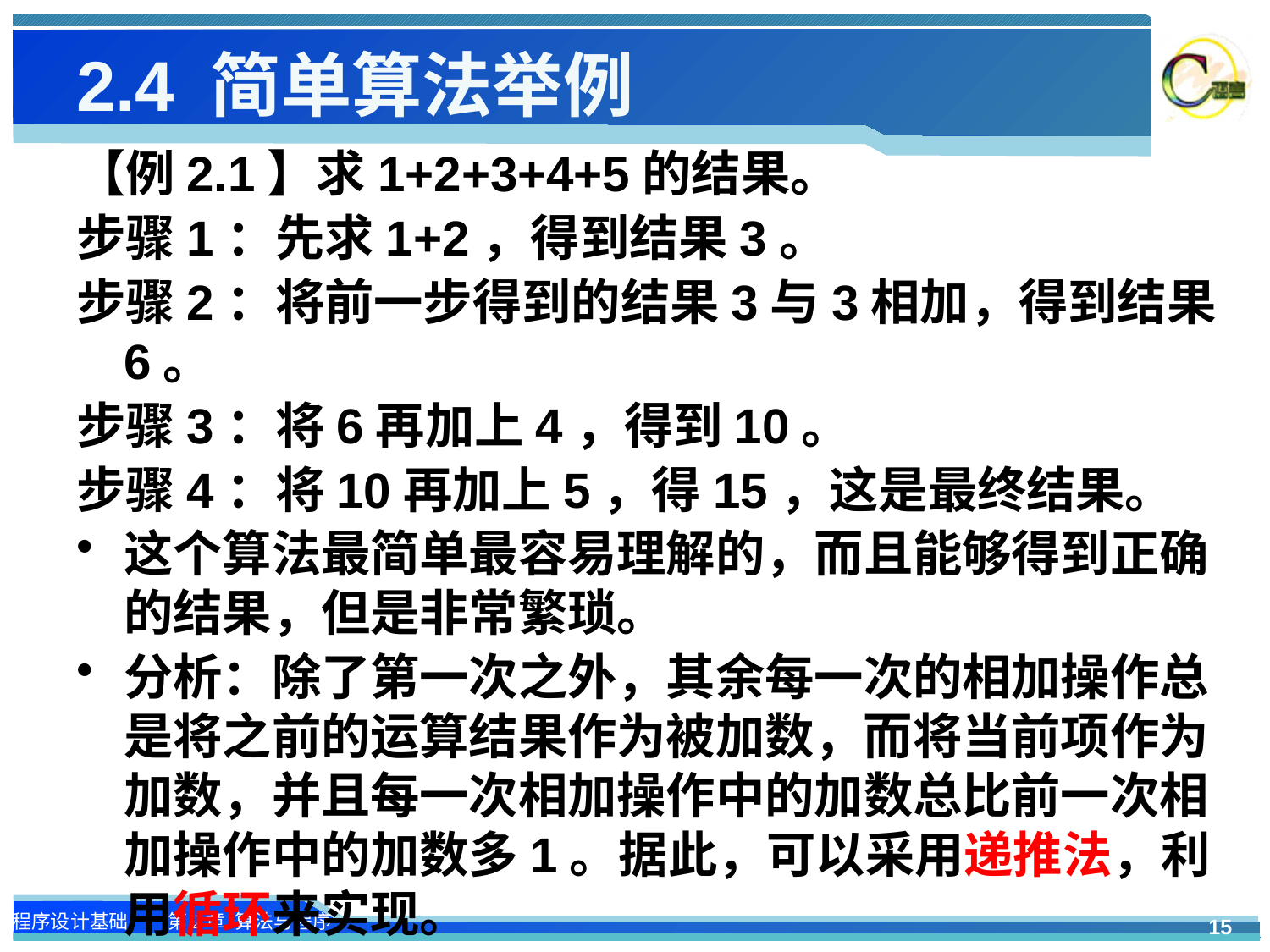

# 2.4 简单算法举例
【例2.1】求1+2+3+4+5的结果。
步骤1：先求1+2，得到结果3。
步骤2：将前一步得到的结果3与3相加，得到结果6。
步骤3：将6再加上4，得到10。
步骤4：将10再加上5，得15，这是最终结果。
这个算法最简单最容易理解的，而且能够得到正确的结果，但是非常繁琐。
分析：除了第一次之外，其余每一次的相加操作总是将之前的运算结果作为被加数，而将当前项作为加数，并且每一次相加操作中的加数总比前一次相加操作中的加数多1。据此，可以采用递推法，利用循环来实现。
15